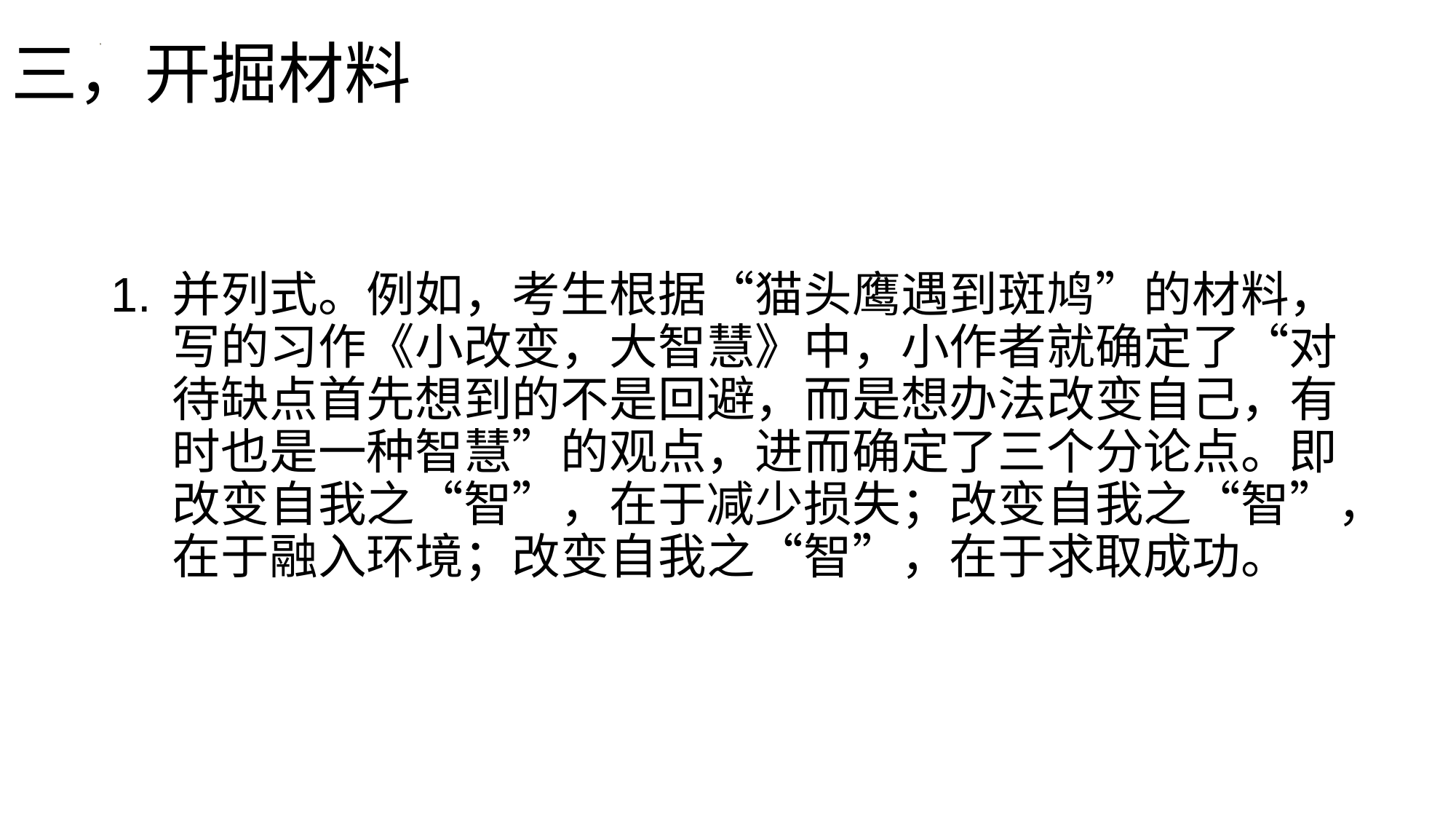

# 三，开掘材料
并列式。例如，考生根据“猫头鹰遇到斑鸠”的材料，写的习作《小改变，大智慧》中，小作者就确定了“对待缺点首先想到的不是回避，而是想办法改变自己，有时也是一种智慧”的观点，进而确定了三个分论点。即改变自我之“智”，在于减少损失；改变自我之“智”，在于融入环境；改变自我之“智”，在于求取成功。